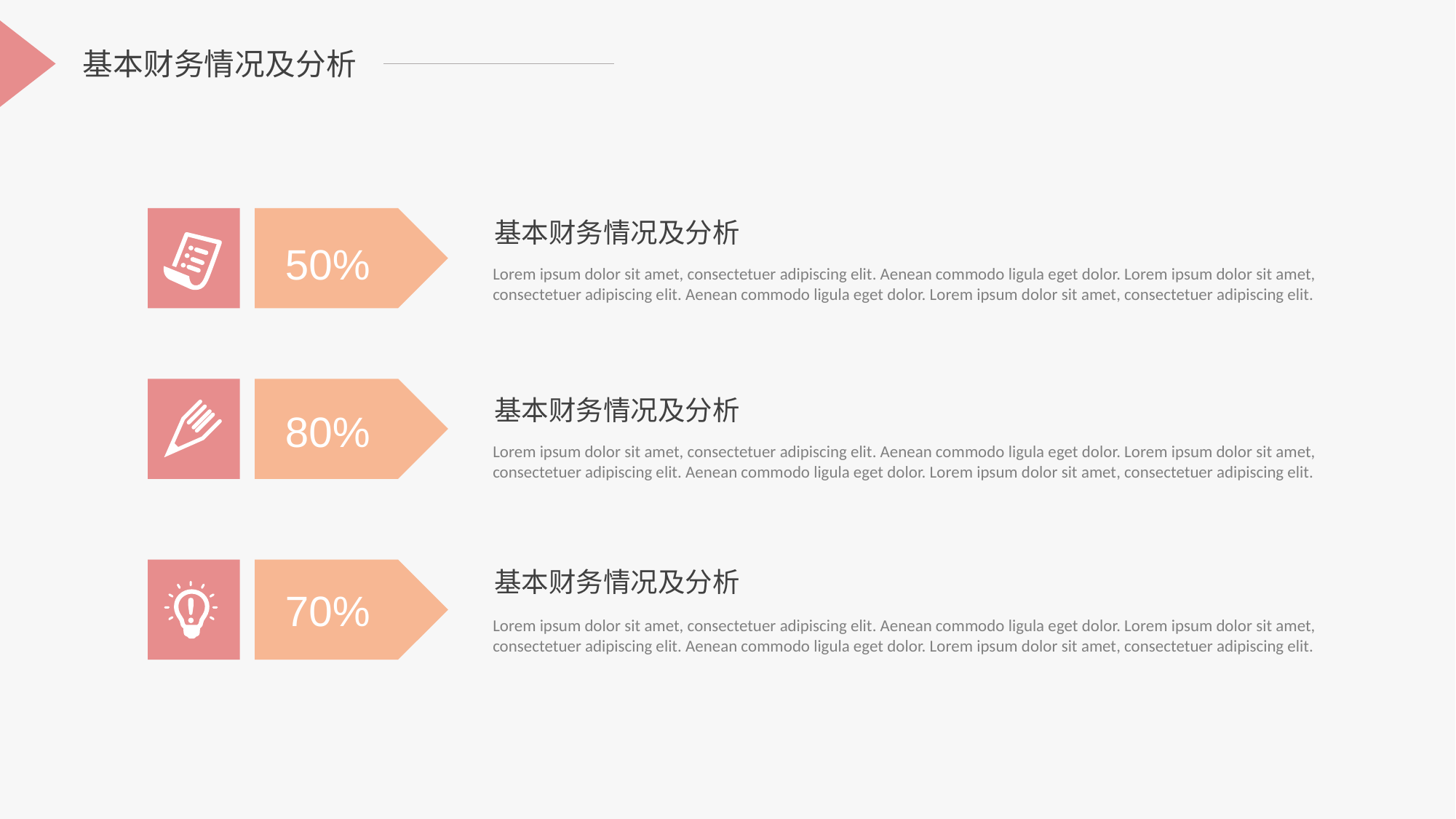

基本财务情况及分析

基本财务情况及分析
50%

Lorem ipsum dolor sit amet, consectetuer adipiscing elit. Aenean commodo ligula eget dolor. Lorem ipsum dolor sit amet, consectetuer adipiscing elit. Aenean commodo ligula eget dolor. Lorem ipsum dolor sit amet, consectetuer adipiscing elit.

基本财务情况及分析

80%
Lorem ipsum dolor sit amet, consectetuer adipiscing elit. Aenean commodo ligula eget dolor. Lorem ipsum dolor sit amet, consectetuer adipiscing elit. Aenean commodo ligula eget dolor. Lorem ipsum dolor sit amet, consectetuer adipiscing elit.

基本财务情况及分析

70%

Lorem ipsum dolor sit amet, consectetuer adipiscing elit. Aenean commodo ligula eget dolor. Lorem ipsum dolor sit amet, consectetuer adipiscing elit. Aenean commodo ligula eget dolor. Lorem ipsum dolor sit amet, consectetuer adipiscing elit.